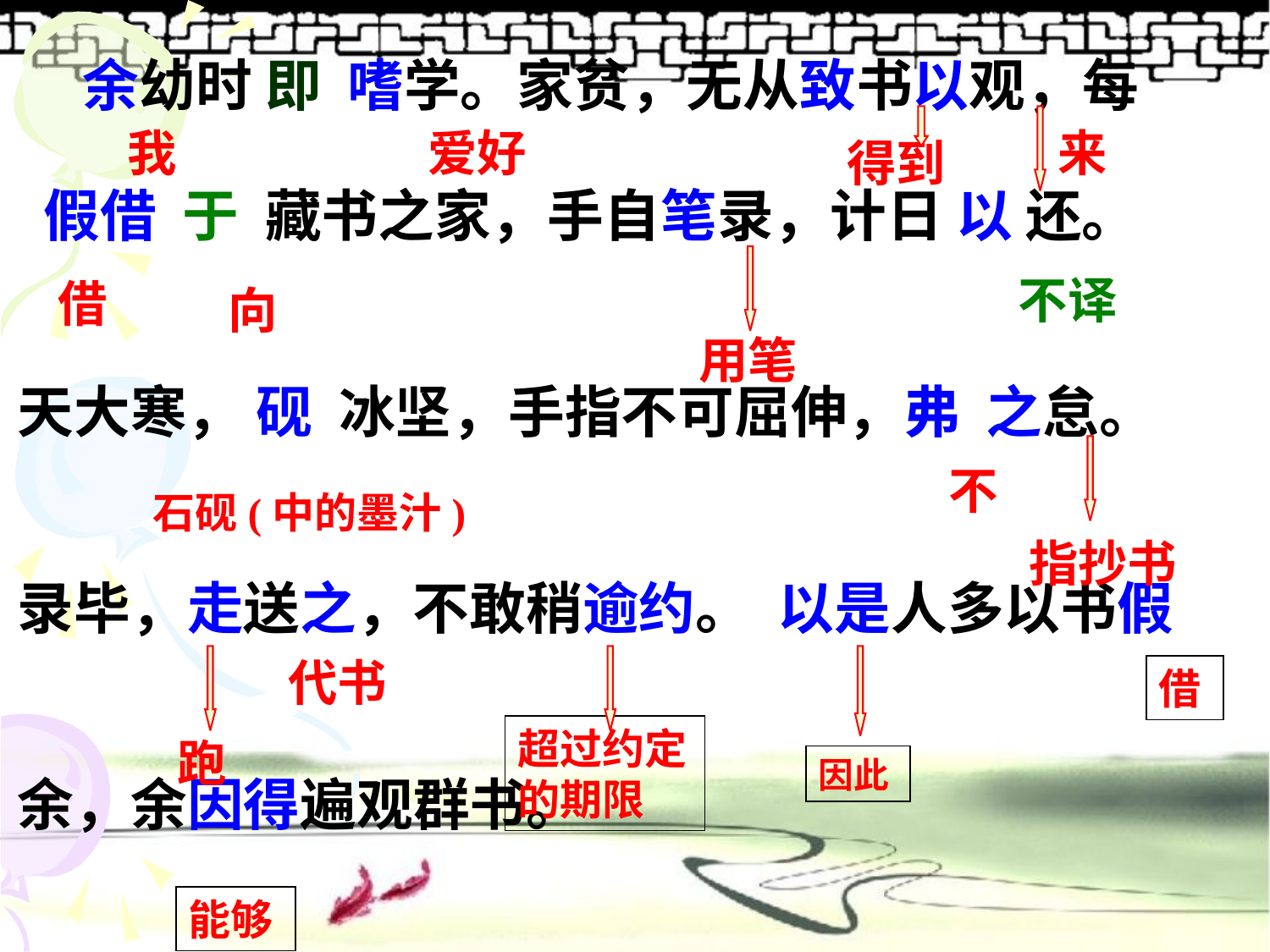

余幼时 即  嗜学。家贫，无从致书以观，每

 假借  于  藏书之家，手自笔录，计日 以 还。

天大寒， 砚  冰坚，手指不可屈伸，弗  之怠。

录毕，走送之，不敢稍逾约。  以是人多以书假

余，余因得遍观群书。

我
爱好
来
得到

不译
借
向
用笔

不
石砚(中的墨汁)
指抄书

代书

借
超过约定的期限
跑
因此
能够